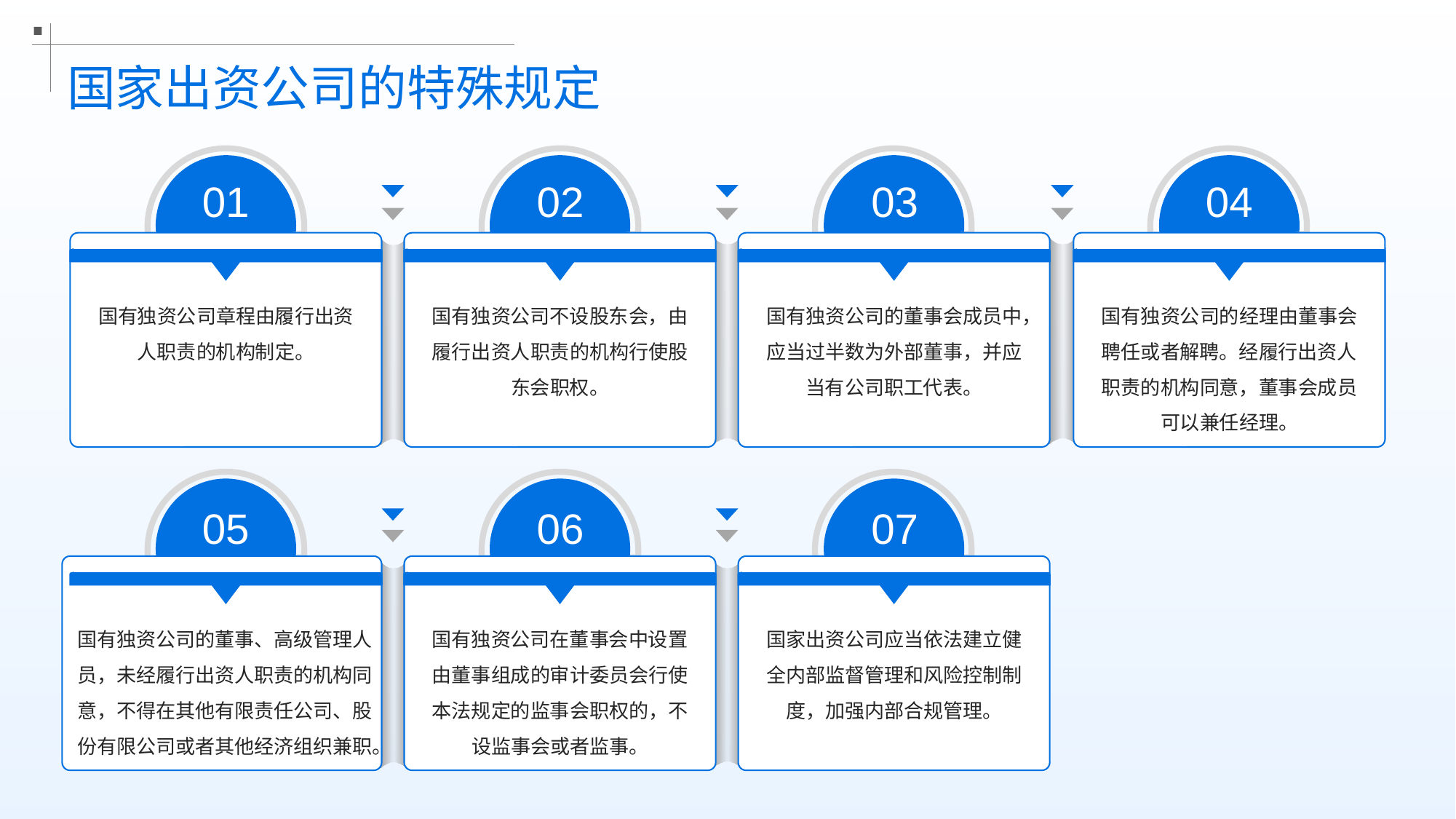

国家出资公司的特殊规定

01
02
03
04

国有独资公司章程由履行出资人职责的机构制定。
国有独资公司不设股东会，由履行出资人职责的机构行使股东会职权。
国有独资公司的董事会成员中，应当过半数为外部董事，并应当有公司职工代表。
国有独资公司的经理由董事会聘任或者解聘。经履行出资人职责的机构同意，董事会成员可以兼任经理。

05
06
07

国有独资公司的董事、高级管理人员，未经履行出资人职责的机构同意，不得在其他有限责任公司、股份有限公司或者其他经济组织兼职。
国有独资公司在董事会中设置由董事组成的审计委员会行使本法规定的监事会职权的，不设监事会或者监事。
国家出资公司应当依法建立健全内部监督管理和风险控制制度，加强内部合规管理。